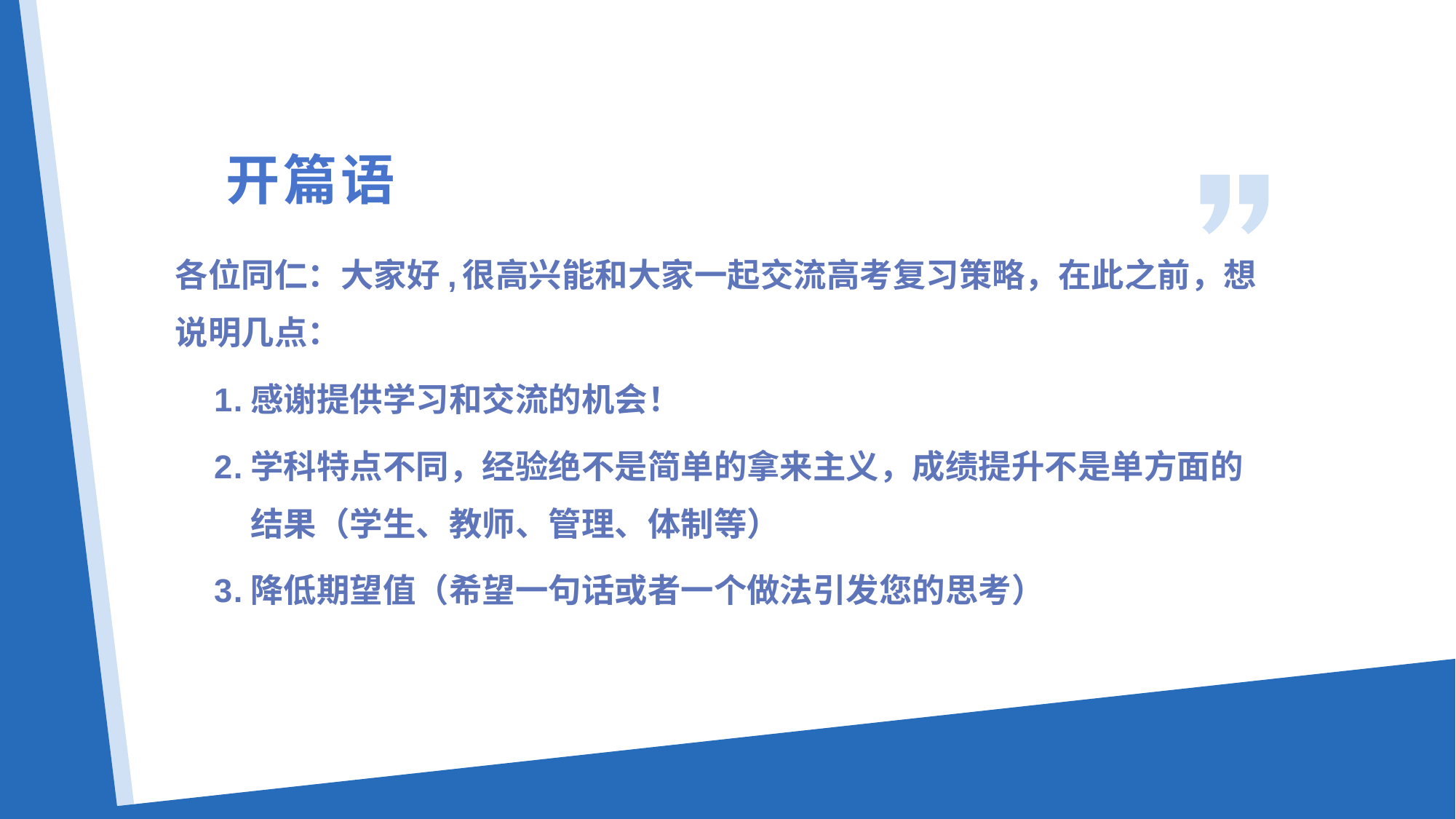

开篇语

各位同仁：大家好,很高兴能和大家一起交流高考复习策略，在此之前，想说明几点：
感谢提供学习和交流的机会！
学科特点不同，经验绝不是简单的拿来主义，成绩提升不是单方面的结果（学生、教师、管理、体制等）
降低期望值（希望一句话或者一个做法引发您的思考）